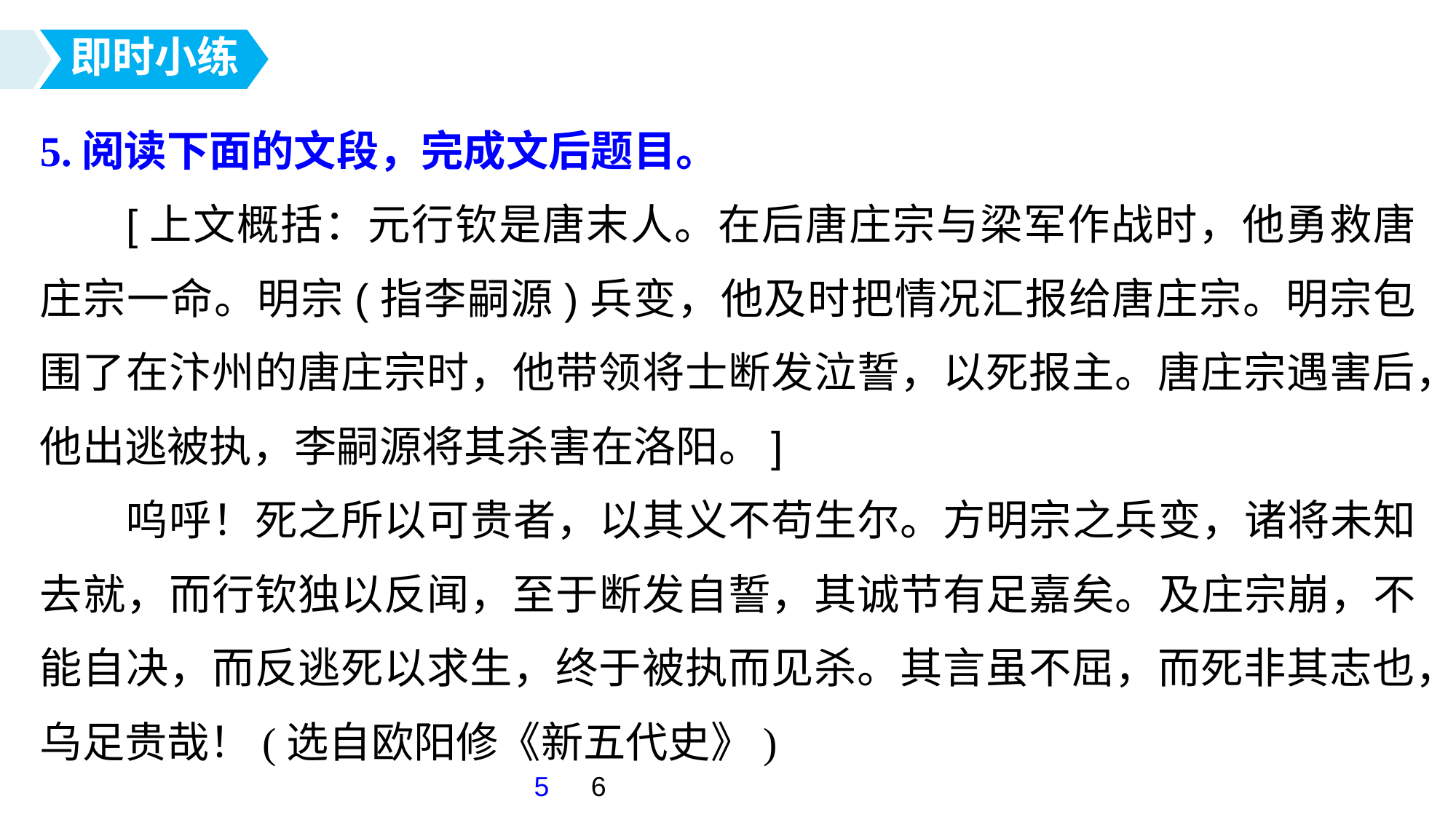

即时小练

5.阅读下面的文段，完成文后题目。
[上文概括：元行钦是唐末人。在后唐庄宗与梁军作战时，他勇救唐庄宗一命。明宗(指李嗣源)兵变，他及时把情况汇报给唐庄宗。明宗包围了在汴州的唐庄宗时，他带领将士断发泣誓，以死报主。唐庄宗遇害后，他出逃被执，李嗣源将其杀害在洛阳。]
呜呼！死之所以可贵者，以其义不苟生尔。方明宗之兵变，诸将未知去就，而行钦独以反闻，至于断发自誓，其诚节有足嘉矣。及庄宗崩，不能自决，而反逃死以求生，终于被执而见杀。其言虽不屈，而死非其志也，乌足贵哉！(选自欧阳修《新五代史》)
5
6